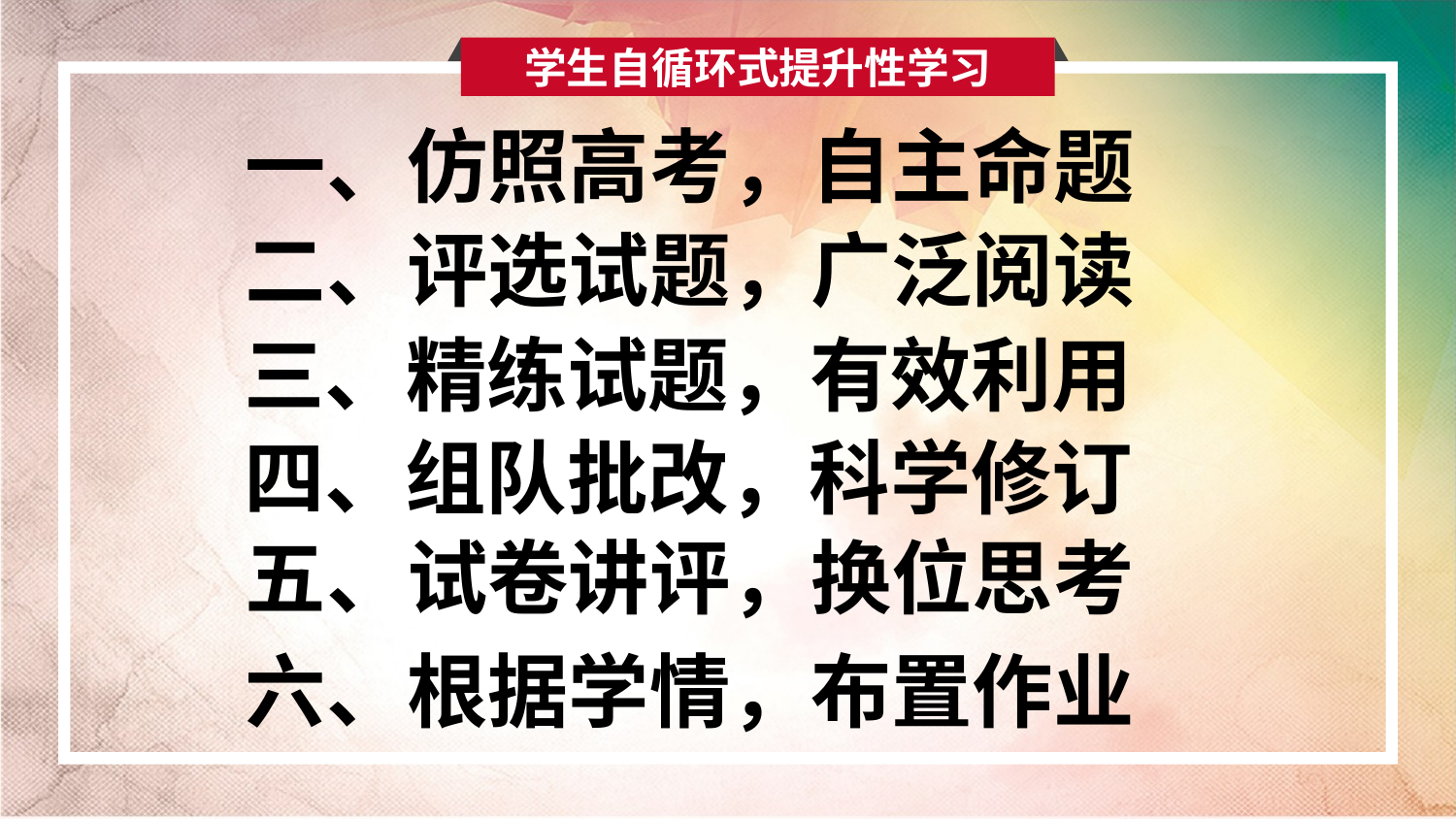

学生自循环式提升性学习

一、仿照高考，自主命题
二、评选试题，广泛阅读
三、精练试题，有效利用
四、组队批改，科学修订
五、试卷讲评，换位思考
六、根据学情，布置作业